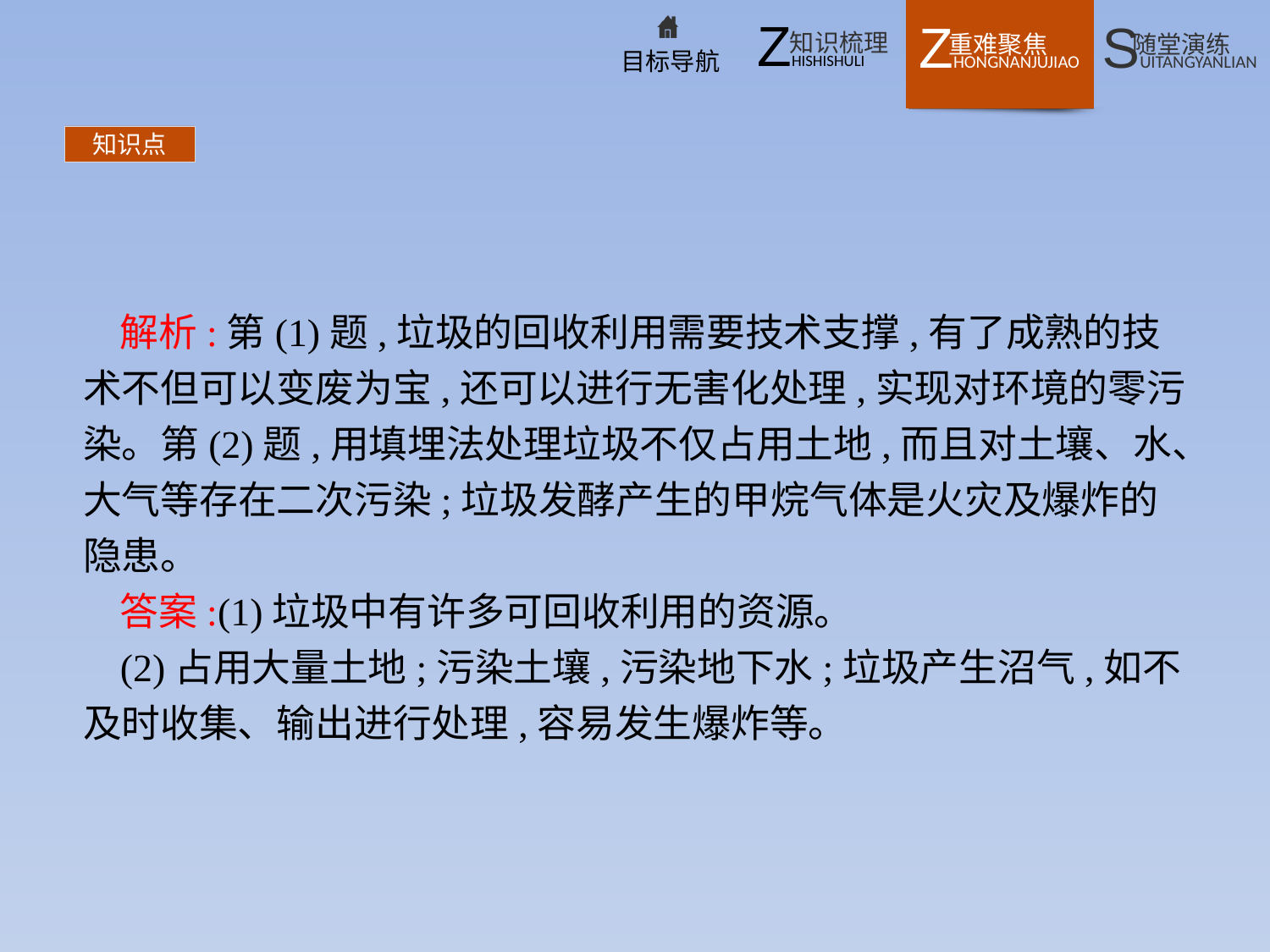

知识点
解析:第(1)题,垃圾的回收利用需要技术支撑,有了成熟的技术不但可以变废为宝,还可以进行无害化处理,实现对环境的零污染。第(2)题,用填埋法处理垃圾不仅占用土地,而且对土壤、水、大气等存在二次污染;垃圾发酵产生的甲烷气体是火灾及爆炸的隐患。
答案:(1)垃圾中有许多可回收利用的资源。
(2)占用大量土地;污染土壤,污染地下水;垃圾产生沼气,如不及时收集、输出进行处理,容易发生爆炸等。